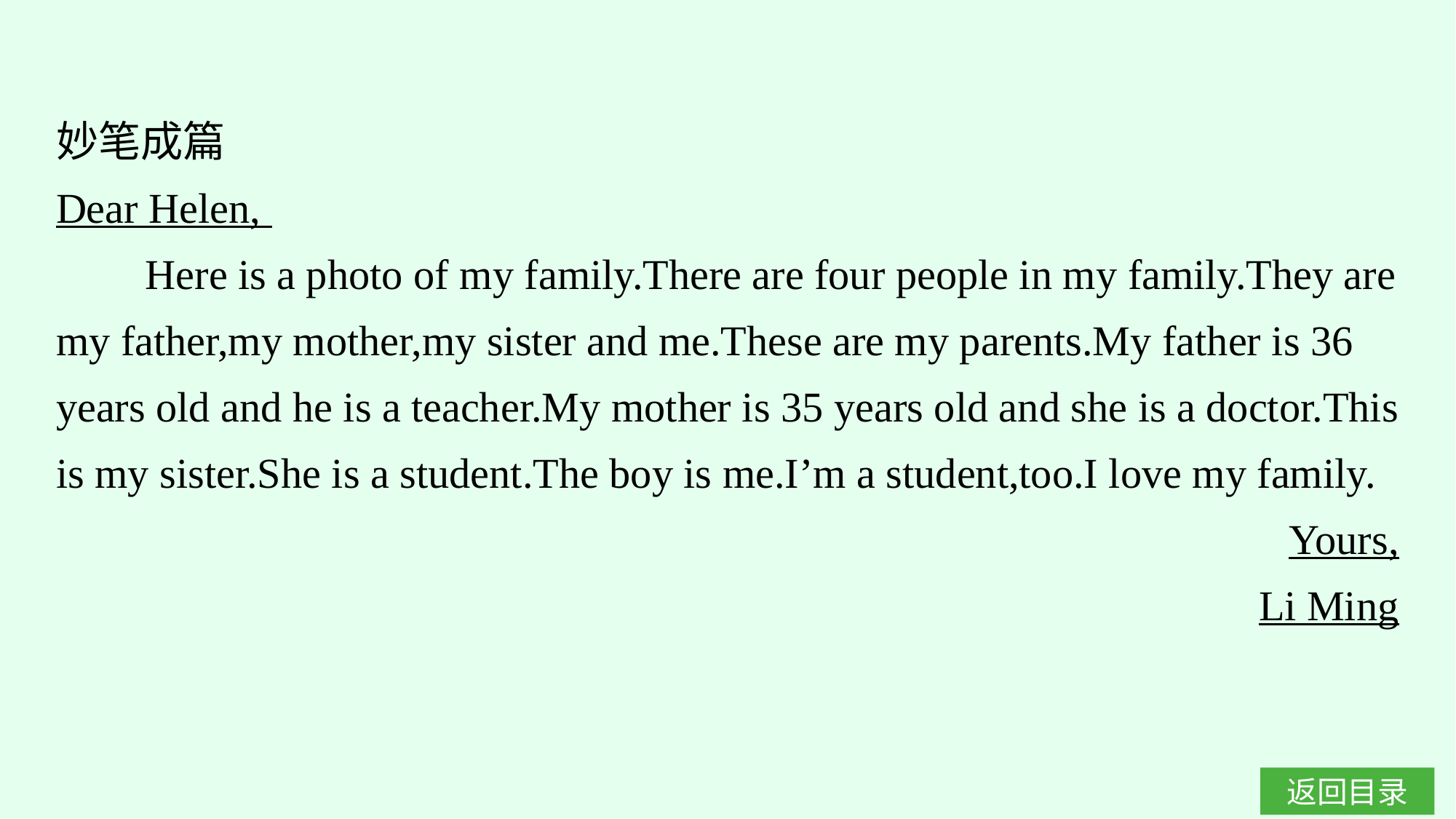

妙笔成篇
Dear Helen,
     Here is a photo of my family.There are four people in my family.They are my father,my mother,my sister and me.These are my parents.My father is 36 years old and he is a teacher.My mother is 35 years old and she is a doctor.This is my sister.She is a student.The boy is me.I’m a student,too.I love my family.
Yours,
Li Ming